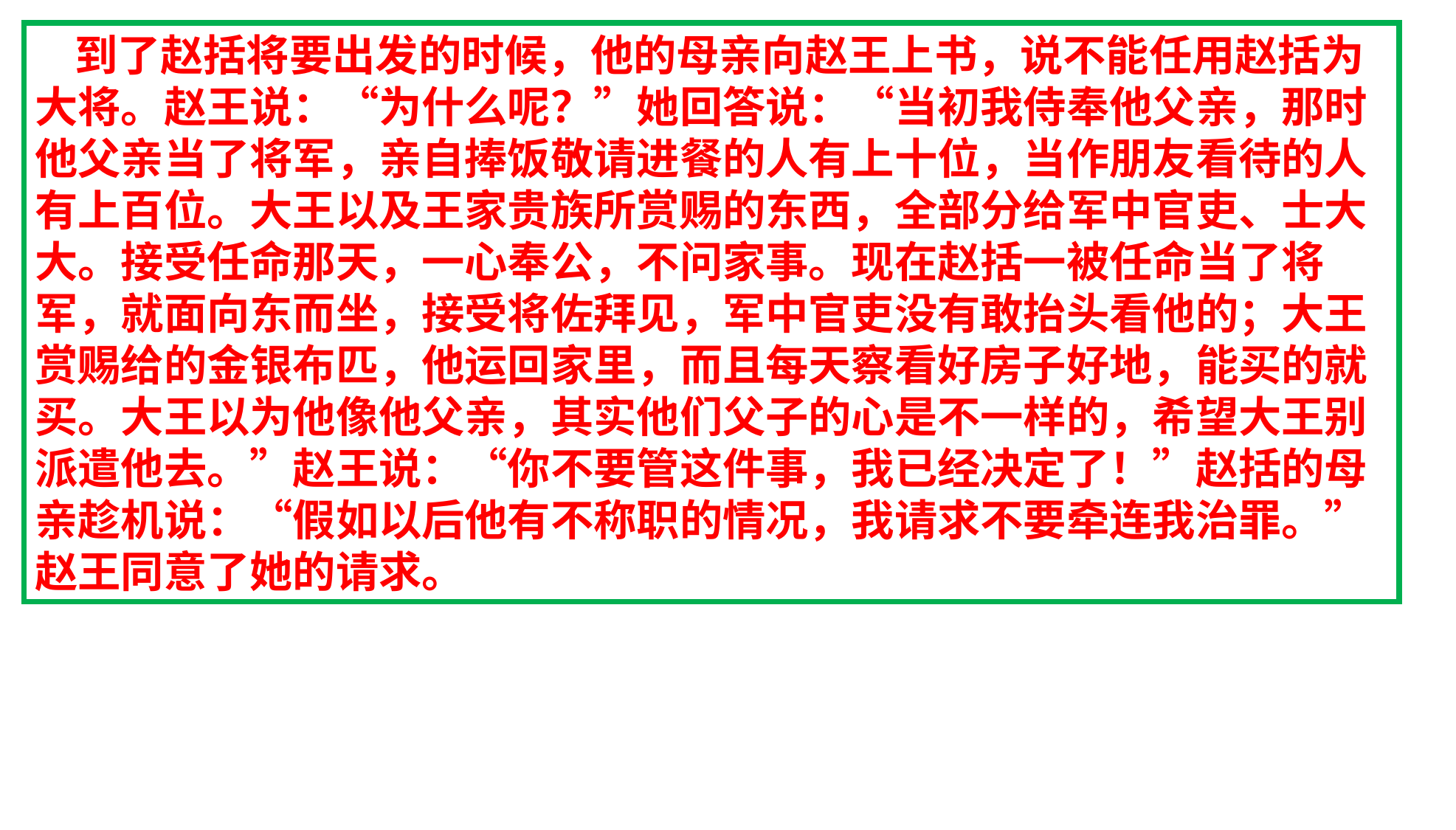

到了赵括将要出发的时候，他的母亲向赵王上书，说不能任用赵括为大将。赵王说：“为什么呢？”她回答说：“当初我侍奉他父亲，那时他父亲当了将军，亲自捧饭敬请进餐的人有上十位，当作朋友看待的人有上百位。大王以及王家贵族所赏赐的东西，全部分给军中官吏、士大大。接受任命那天，一心奉公，不问家事。现在赵括一被任命当了将军，就面向东而坐，接受将佐拜见，军中官吏没有敢抬头看他的；大王赏赐给的金银布匹，他运回家里，而且每天察看好房子好地，能买的就买。大王以为他像他父亲，其实他们父子的心是不一样的，希望大王别派遣他去。”赵王说：“你不要管这件事，我已经决定了！”赵括的母亲趁机说：“假如以后他有不称职的情况，我请求不要牵连我治罪。”赵王同意了她的请求。